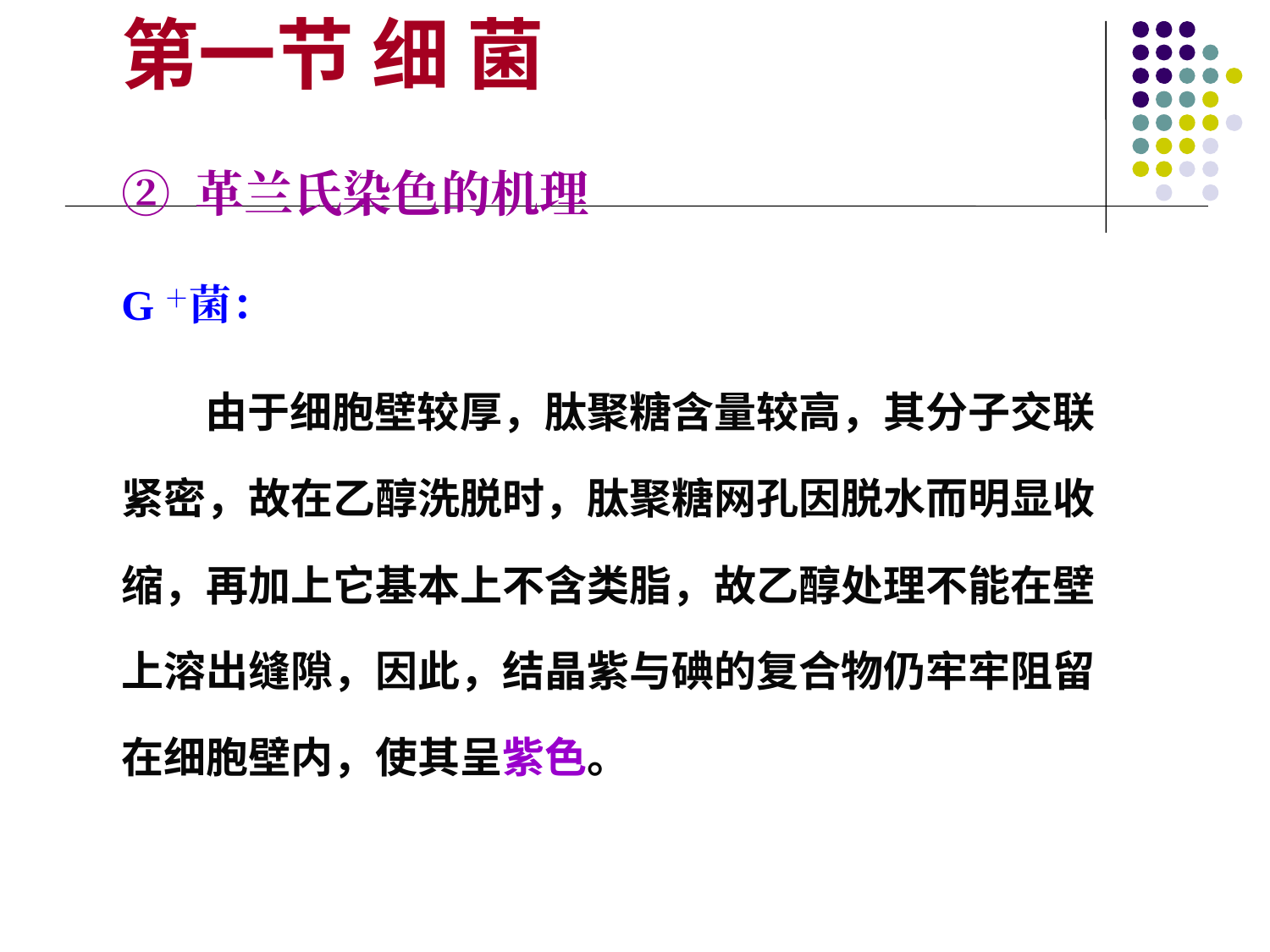

第一节 细 菌
② 革兰氏染色的机理
G＋菌：
       由于细胞壁较厚，肽聚糖含量较高，其分子交联紧密，故在乙醇洗脱时，肽聚糖网孔因脱水而明显收缩，再加上它基本上不含类脂，故乙醇处理不能在壁上溶出缝隙，因此，结晶紫与碘的复合物仍牢牢阻留在细胞壁内，使其呈紫色。